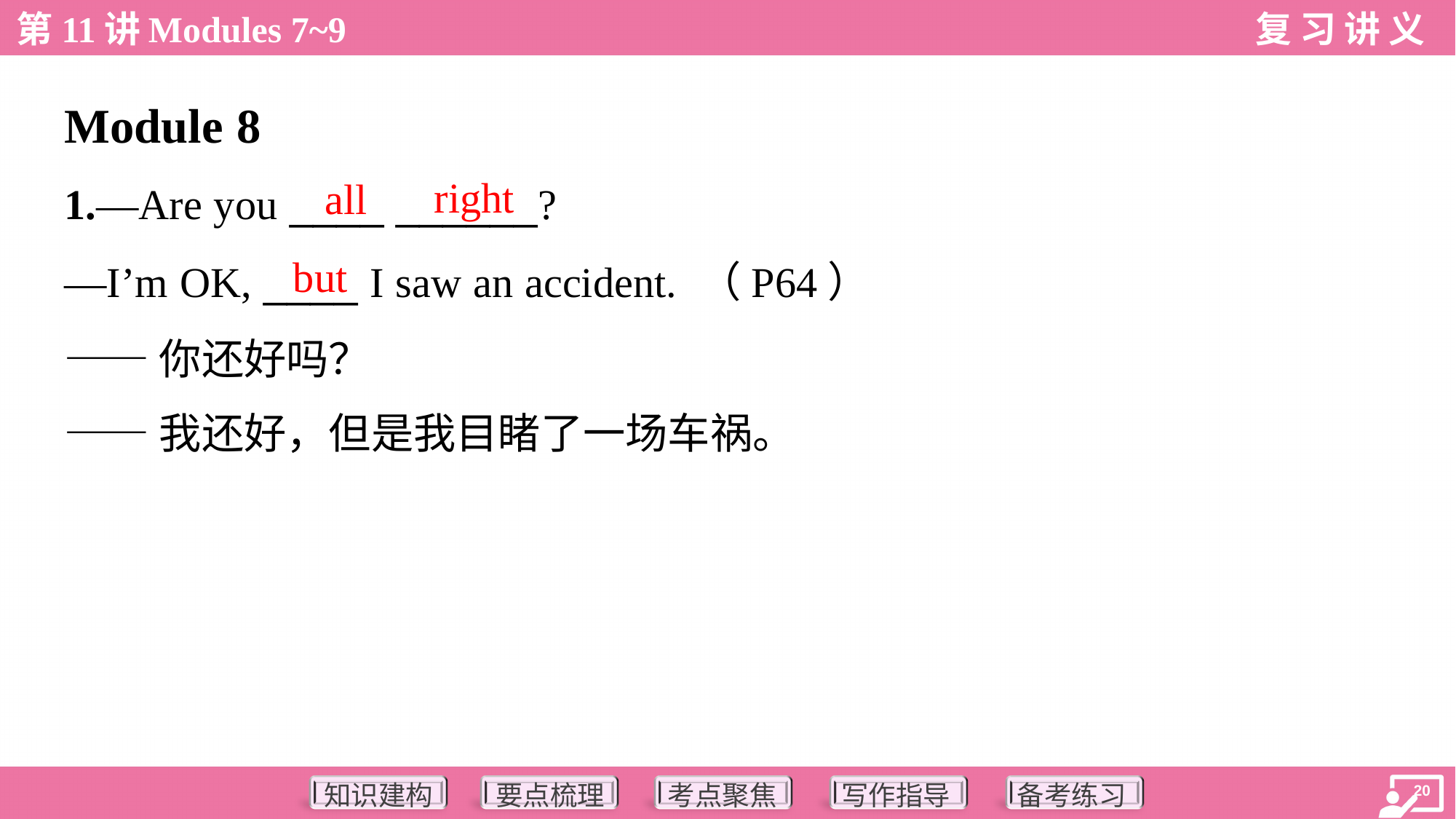

Module 8
right
all
1.—Are you ____ ______?
—I’m OK, ____ I saw an accident. （P64）
——你还好吗？
——我还好，但是我目睹了一场车祸。
but